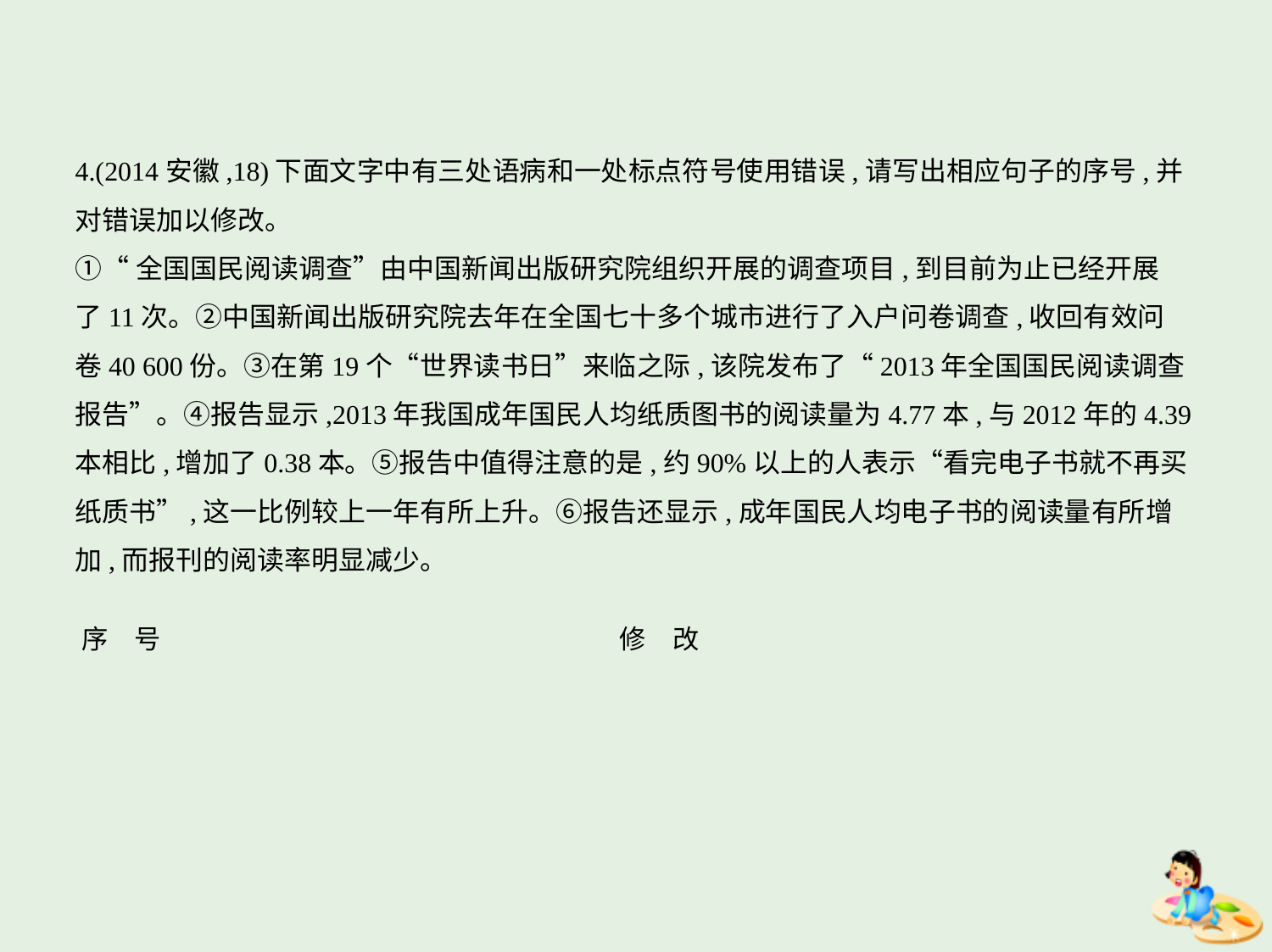

4.(2014安徽,18)下面文字中有三处语病和一处标点符号使用错误,请写出相应句子的序号,并
对错误加以修改。
①“全国国民阅读调查”由中国新闻出版研究院组织开展的调查项目,到目前为止已经开展
了11次。②中国新闻出版研究院去年在全国七十多个城市进行了入户问卷调查,收回有效问
卷40 600份。③在第19个“世界读书日”来临之际,该院发布了“2013年全国国民阅读调查
报告”。④报告显示,2013年我国成年国民人均纸质图书的阅读量为4.77本,与2012年的4.39
本相比,增加了0.38本。⑤报告中值得注意的是,约90%以上的人表示“看完电子书就不再买
纸质书”,这一比例较上一年有所上升。⑥报告还显示,成年国民人均电子书的阅读量有所增
加,而报刊的阅读率明显减少。
| 序　号 | 修　改 |
| --- | --- |
|  |  |
|  |  |
|  |  |
|  |  |